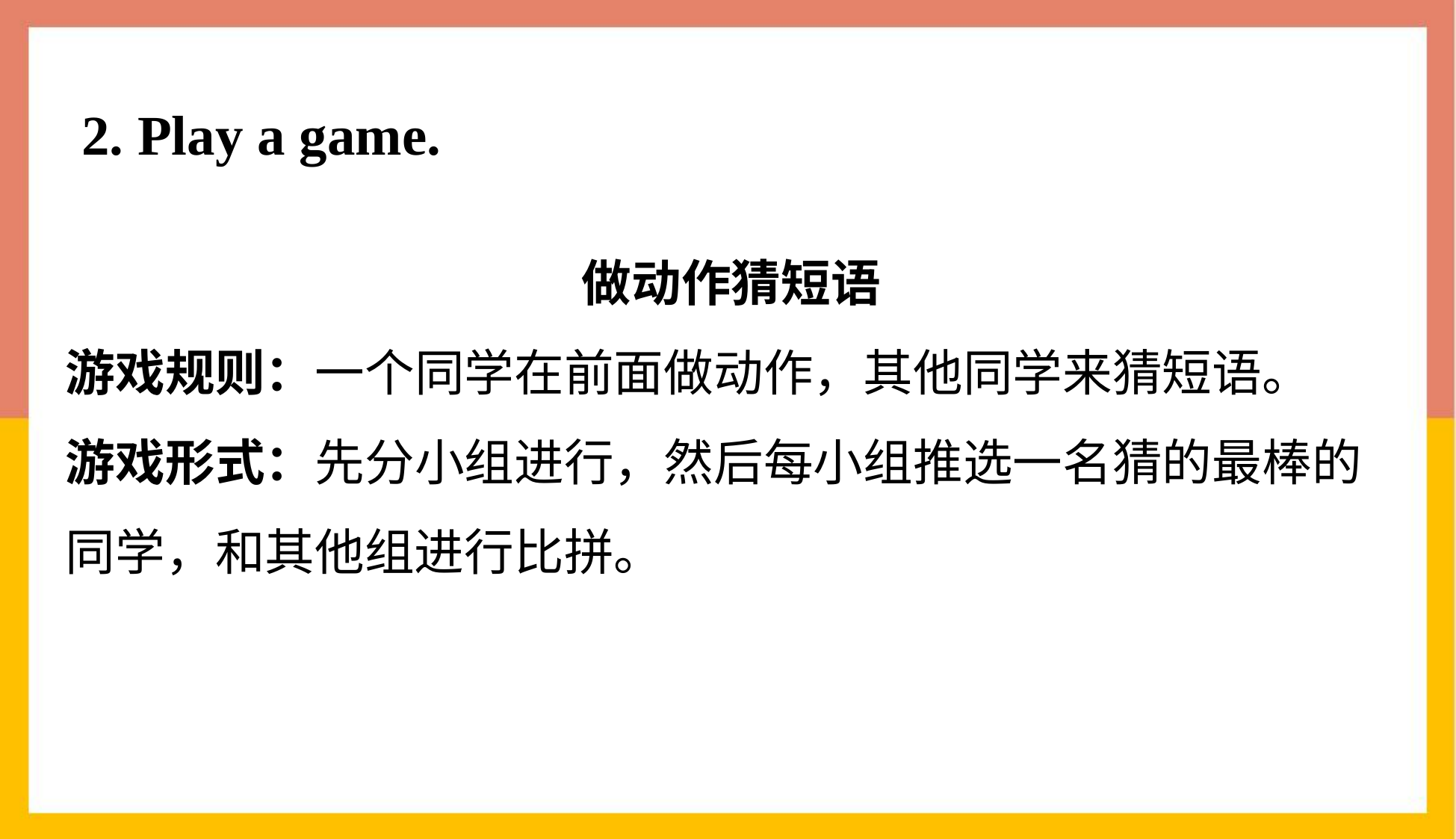

2. Play a game.
做动作猜短语
游戏规则：一个同学在前面做动作，其他同学来猜短语。
游戏形式：先分小组进行，然后每小组推选一名猜的最棒的同学，和其他组进行比拼。